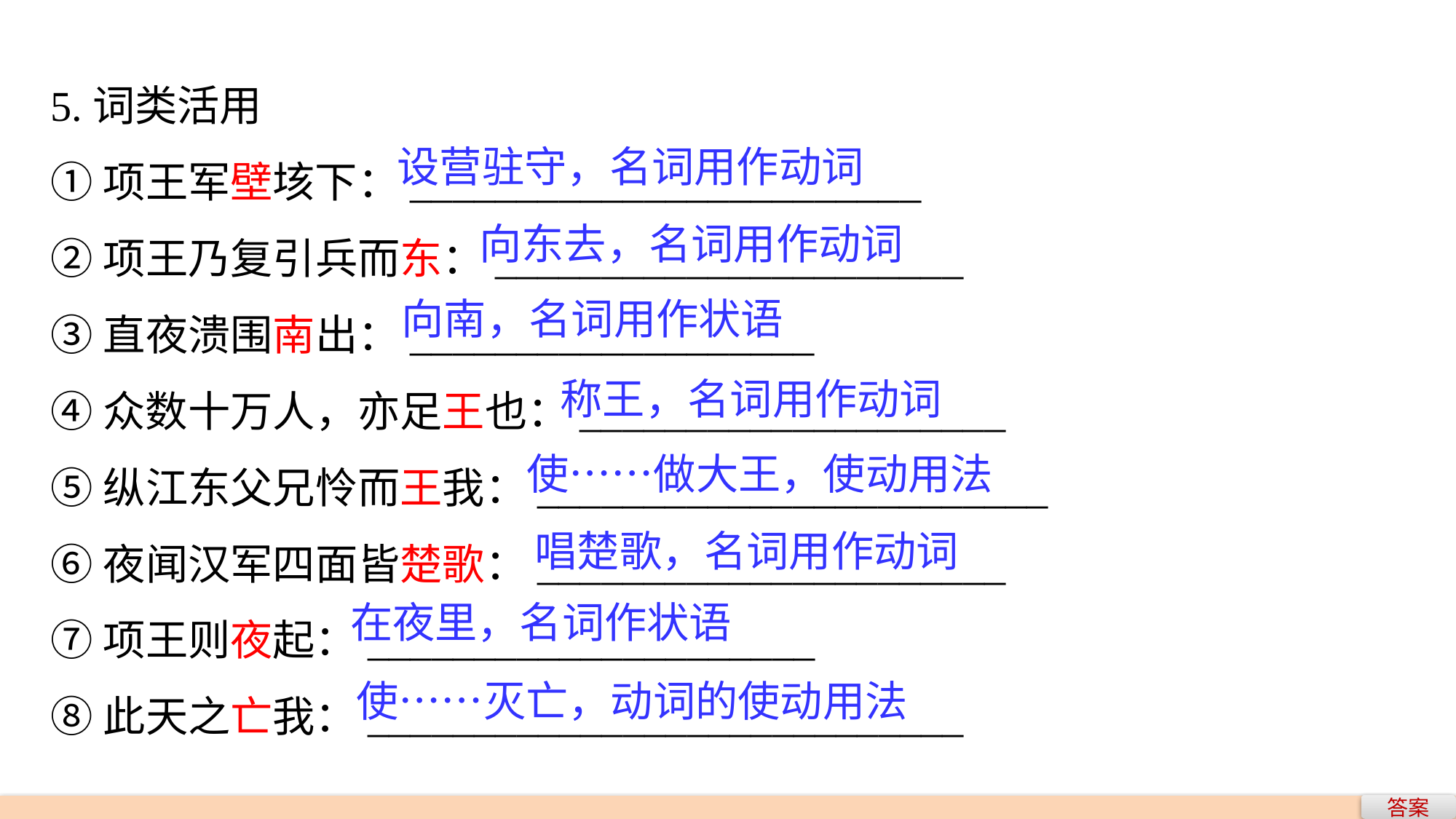

5.词类活用
①项王军壁垓下：________________________
②项王乃复引兵而东：______________________
③直夜溃围南出：___________________
④众数十万人，亦足王也：____________________
⑤纵江东父兄怜而王我：________________________
⑥夜闻汉军四面皆楚歌：______________________
⑦项王则夜起：_____________________
⑧此天之亡我：____________________________
设营驻守，名词用作动词
向东去，名词用作动词
向南，名词用作状语
称王，名词用作动词
使……做大王，使动用法
唱楚歌，名词用作动词
在夜里，名词作状语
使……灭亡，动词的使动用法
答案